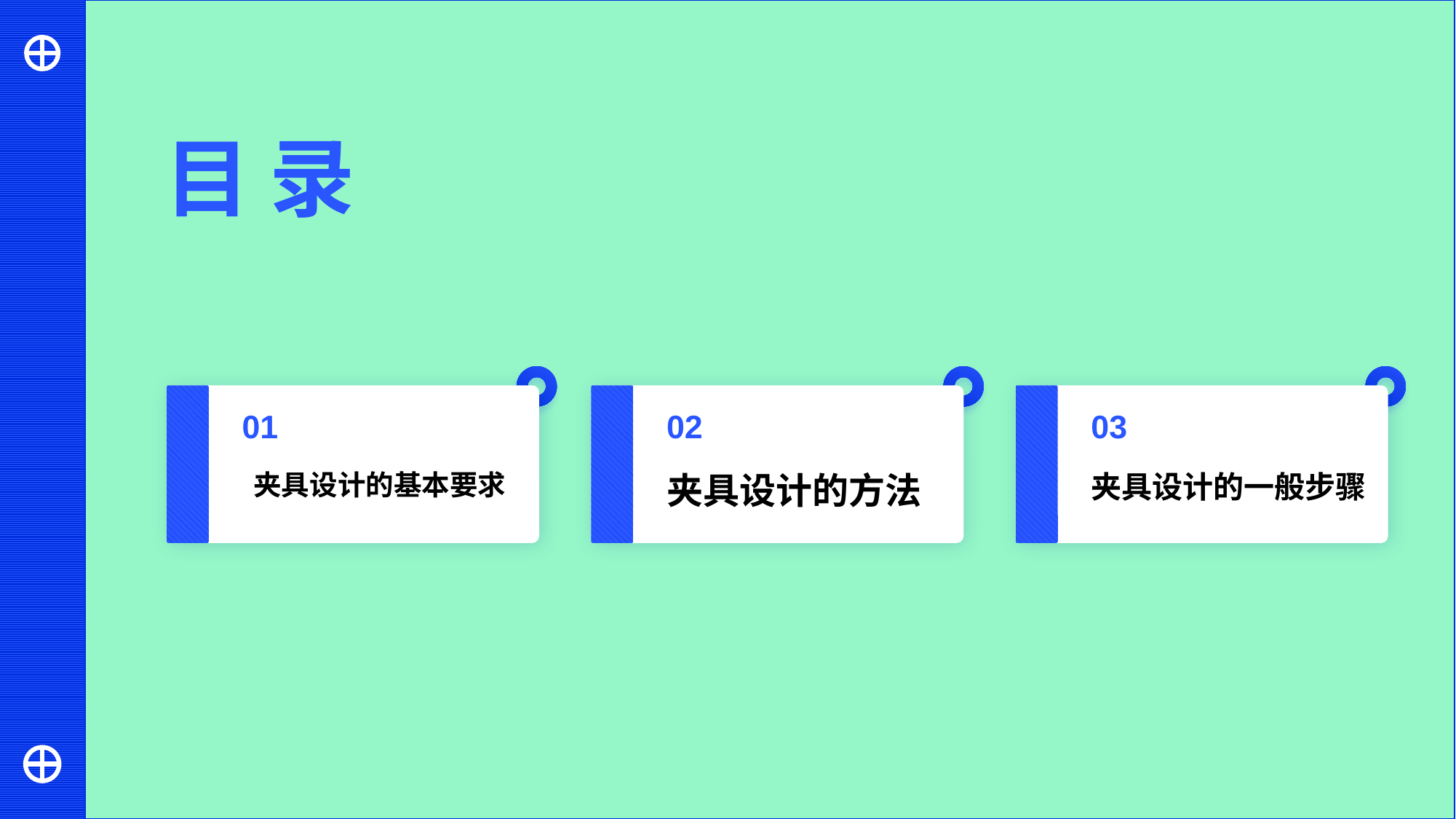

目 录

01
02
03
 夹具设计的基本要求
夹具设计的方法
夹具设计的一般步骤